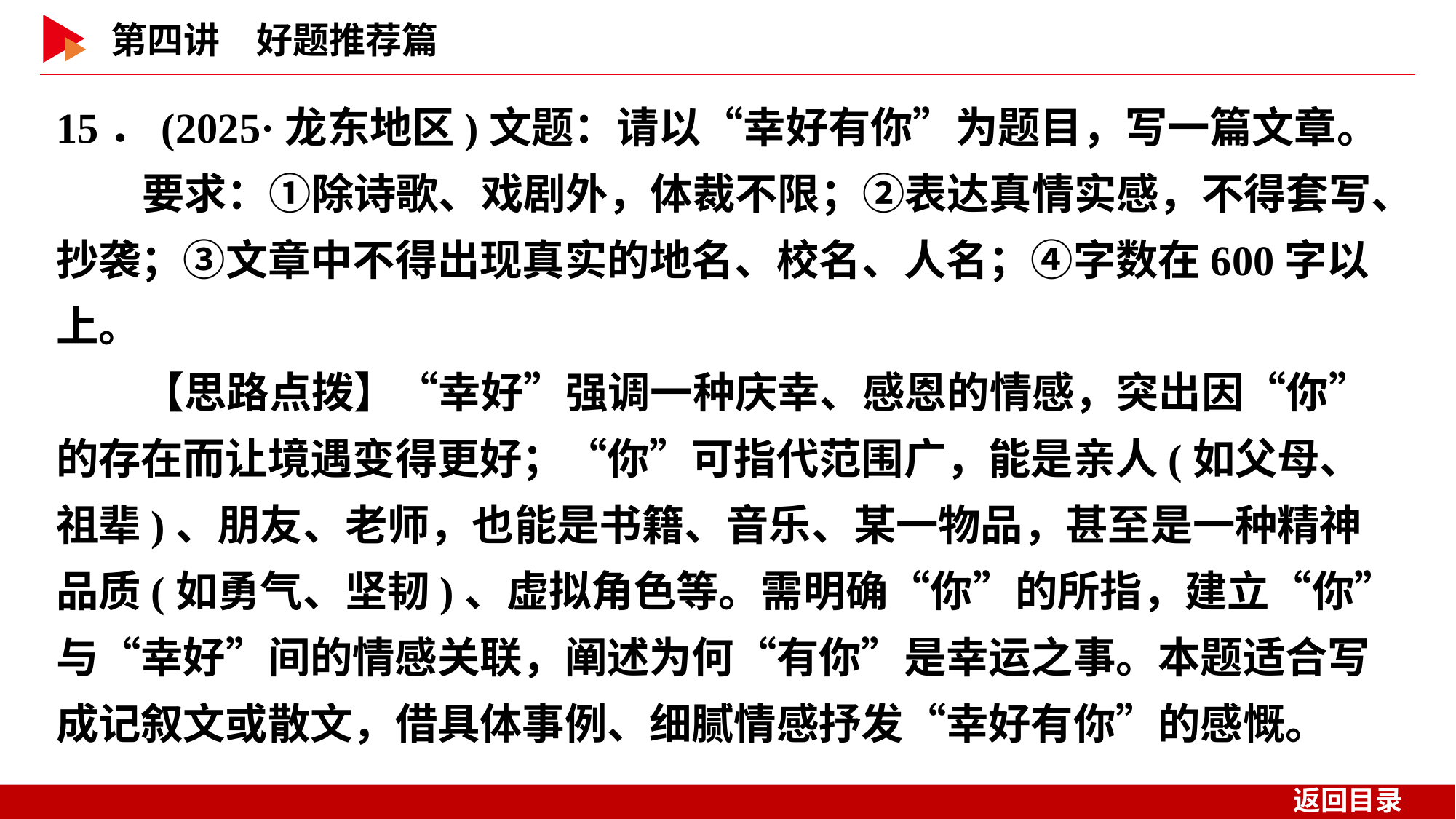

15．(2025·龙东地区)文题：请以“幸好有你”为题目，写一篇文章。
要求：①除诗歌、戏剧外，体裁不限；②表达真情实感，不得套写、抄袭；③文章中不得出现真实的地名、校名、人名；④字数在600字以上。
【思路点拨】“幸好”强调一种庆幸、感恩的情感，突出因“你”的存在而让境遇变得更好；“你”可指代范围广，能是亲人(如父母、祖辈)、朋友、老师，也能是书籍、音乐、某一物品，甚至是一种精神品质(如勇气、坚韧)、虚拟角色等。需明确“你”的所指，建立“你”与“幸好”间的情感关联，阐述为何“有你”是幸运之事。本题适合写成记叙文或散文，借具体事例、细腻情感抒发“幸好有你”的感慨。